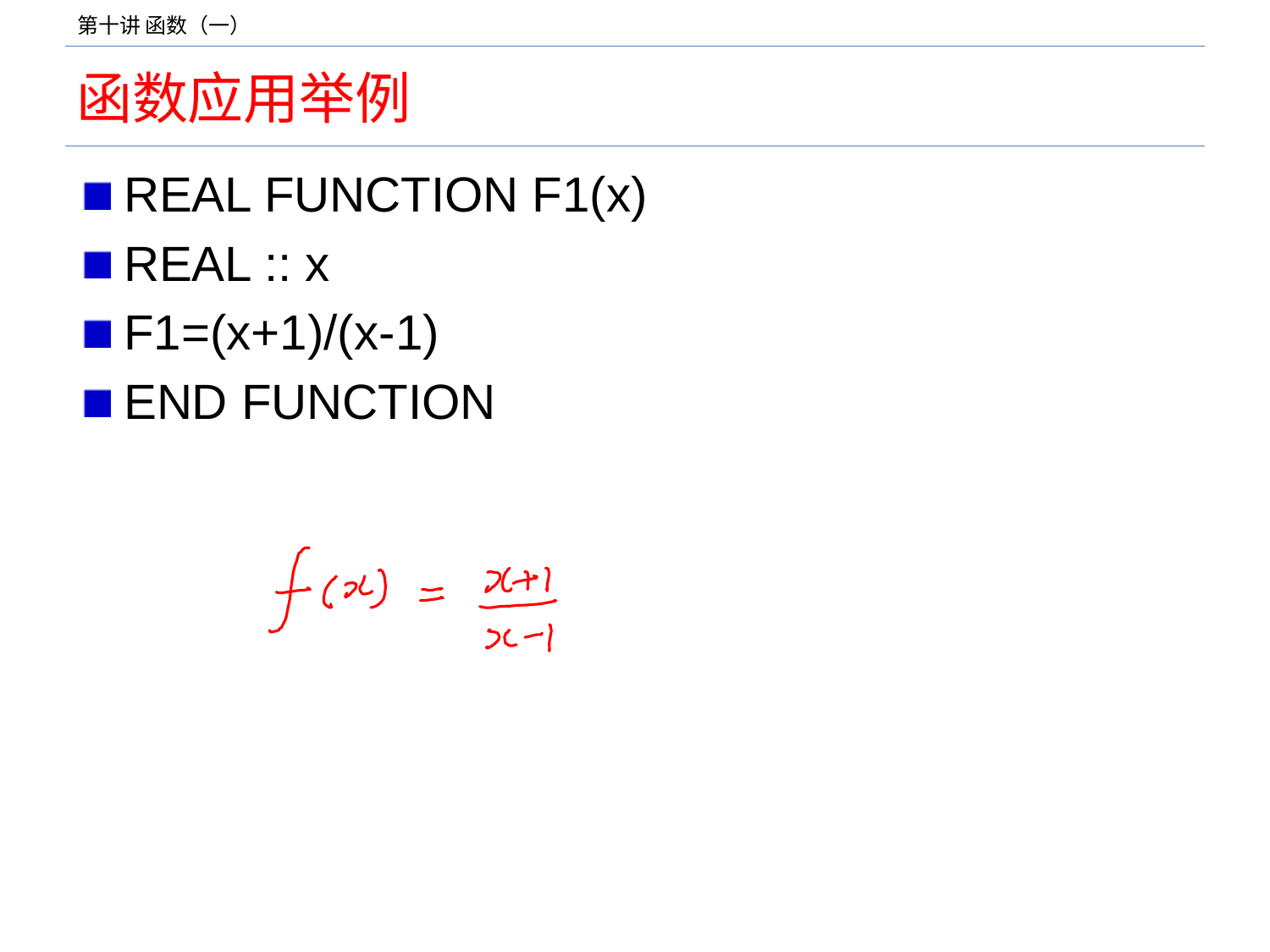

# 函数应用举例
REAL FUNCTION F1(x)
REAL :: x
F1=(x+1)/(x-1)
END FUNCTION